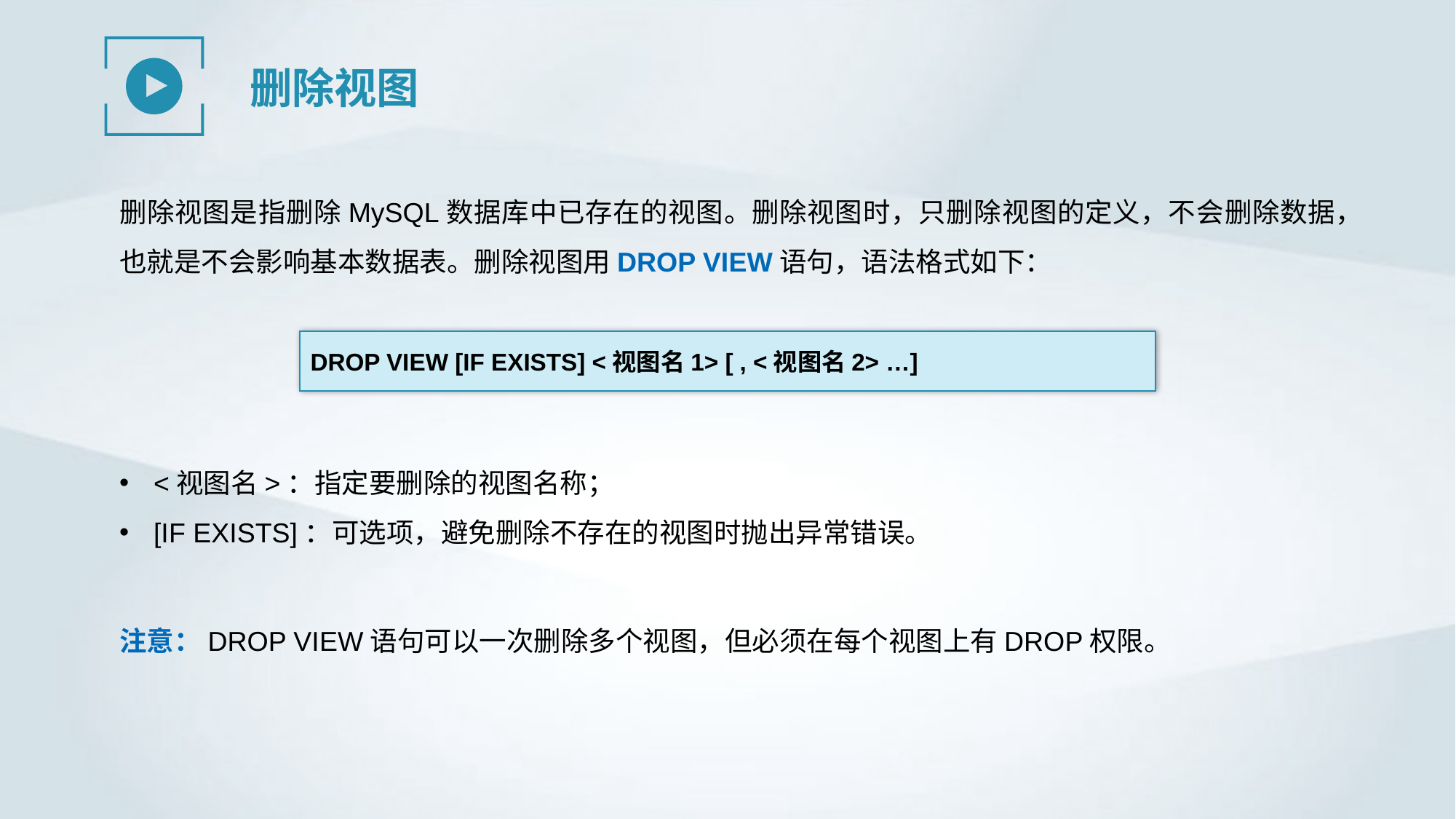

删除视图
删除视图是指删除MySQL数据库中已存在的视图。删除视图时，只删除视图的定义，不会删除数据，也就是不会影响基本数据表。删除视图用DROP VIEW语句，语法格式如下：
DROP VIEW [IF EXISTS] <视图名1> [ , <视图名2> …]
<视图名>：指定要删除的视图名称；
[IF EXISTS]：可选项，避免删除不存在的视图时抛出异常错误。
注意：DROP VIEW语句可以一次删除多个视图，但必须在每个视图上有DROP权限。